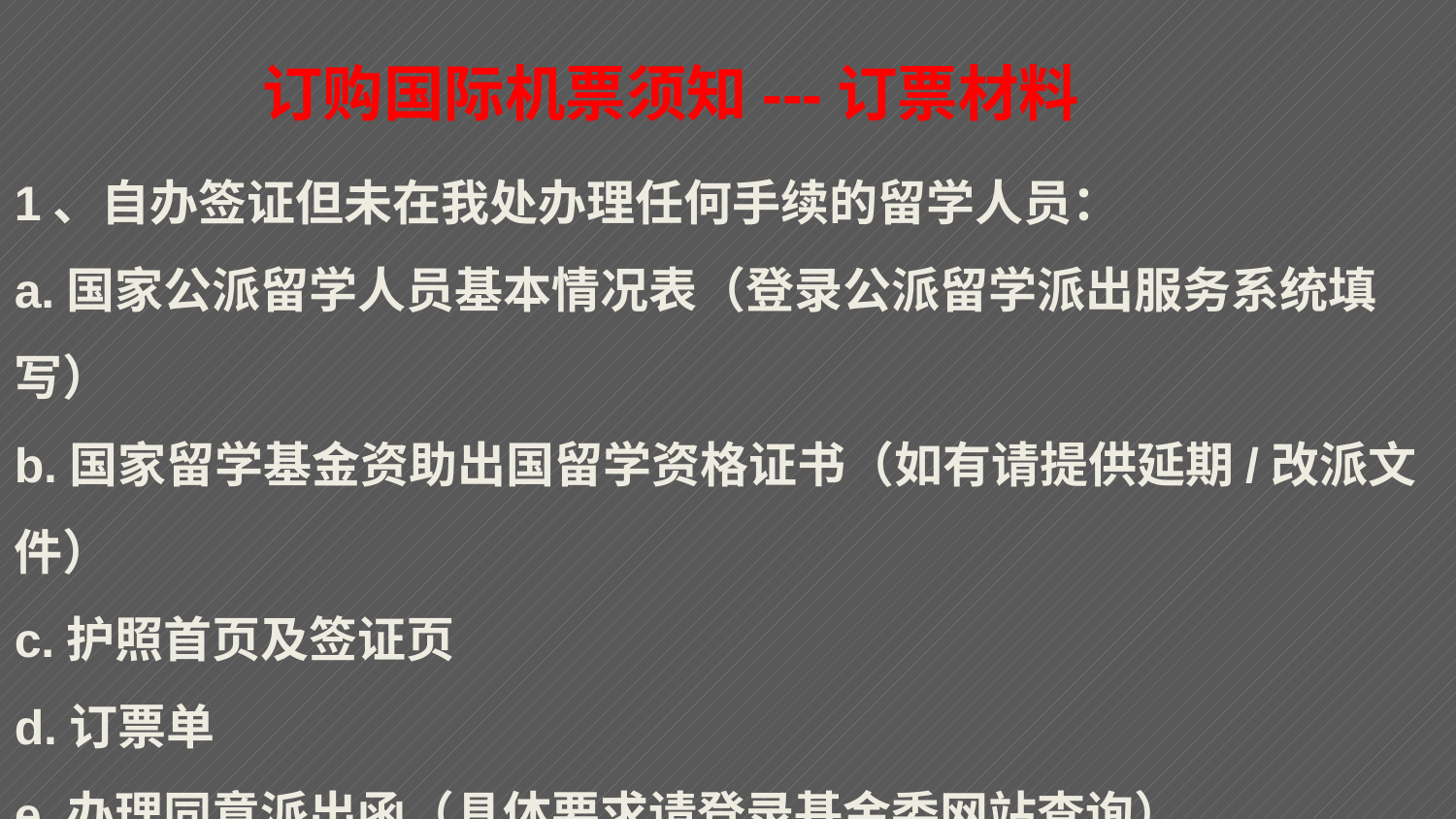

订购国际机票须知---订票材料
1、自办签证但未在我处办理任何手续的留学人员：
a.国家公派留学人员基本情况表（登录公派留学派出服务系统填写）
b.国家留学基金资助出国留学资格证书（如有请提供延期/改派文件）
c.护照首页及签证页
d.订票单
e.办理同意派出函（具体要求请登录基金委网站查询）